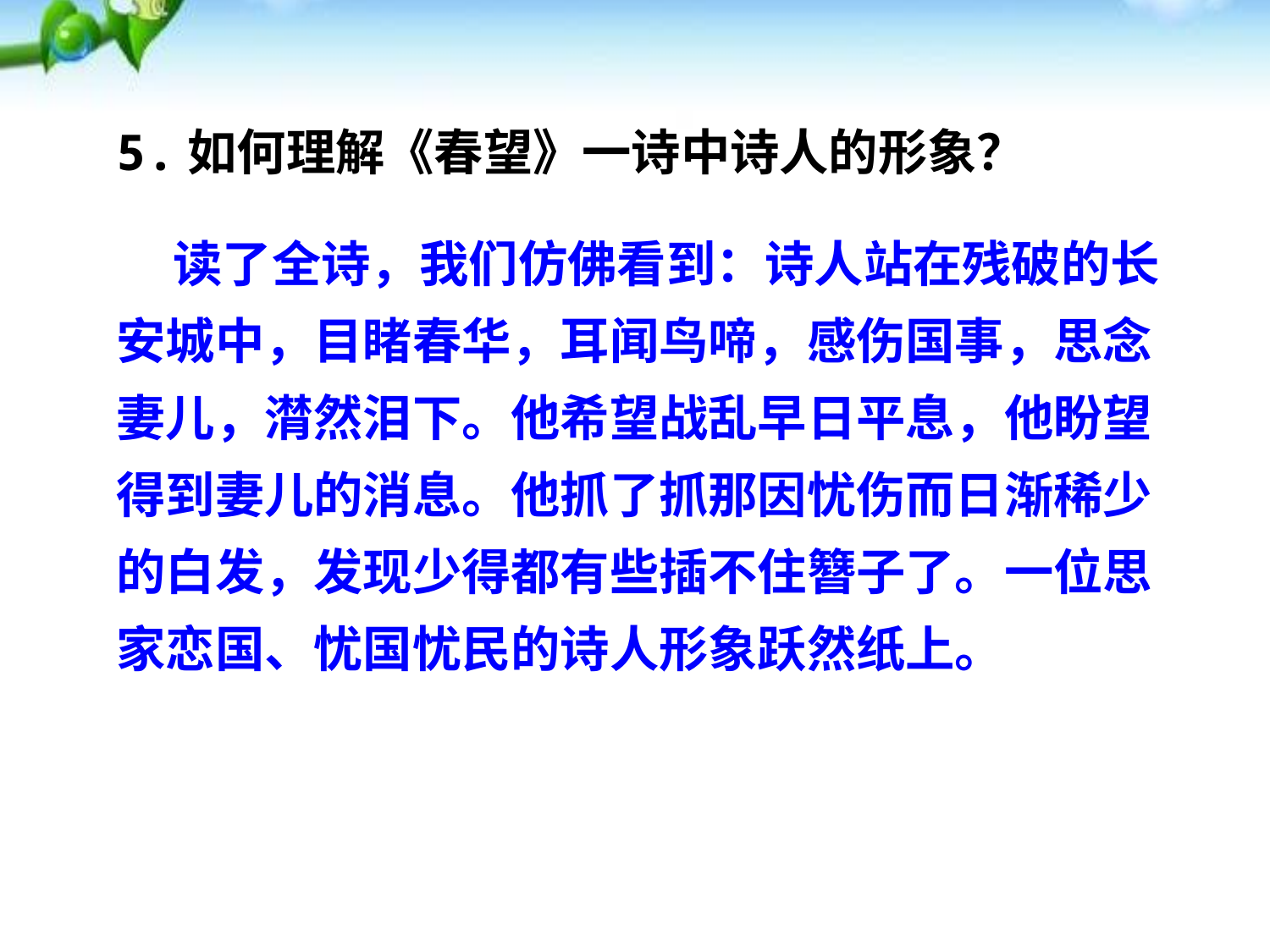

5.如何理解《春望》一诗中诗人的形象？
    读了全诗，我们仿佛看到：诗人站在残破的长安城中，目睹春华，耳闻鸟啼，感伤国事，思念妻儿，潸然泪下。他希望战乱早日平息，他盼望得到妻儿的消息。他抓了抓那因忧伤而日渐稀少的白发，发现少得都有些插不住簪子了。一位思家恋国、忧国忧民的诗人形象跃然纸上。